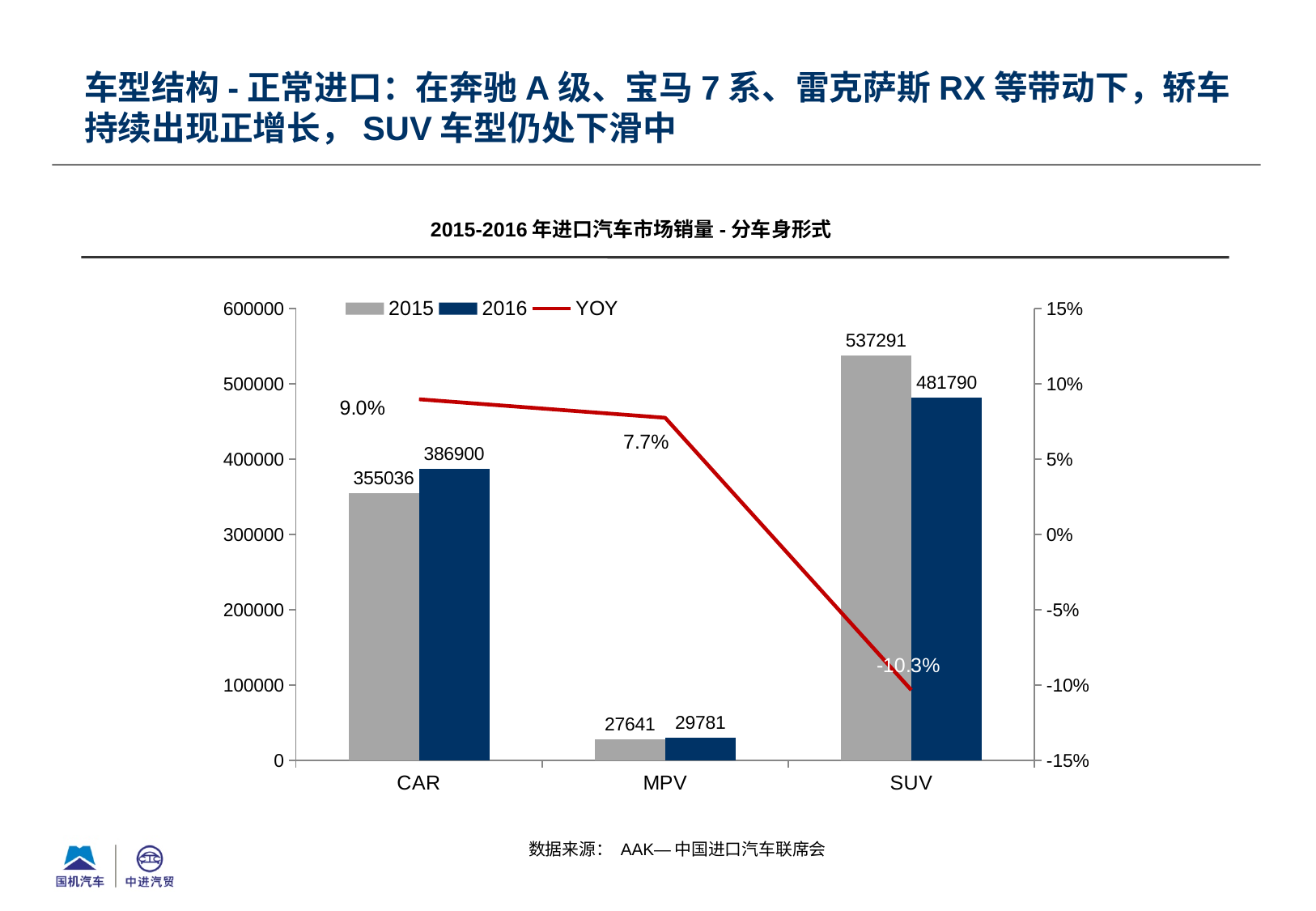

车型结构-正常进口：在奔驰A级、宝马7系、雷克萨斯RX等带动下，轿车持续出现正增长，SUV车型仍处下滑中
2015-2016年进口汽车市场销量-分车身形式

### Chart

| Category | 2015 | 2016 | YOY |
|---|---|---|---|
| CAR | 355036.0 | 386900.0 | 0.08974864520781009 |
| MPV | 27641.0 | 29781.0 | 0.07742122209760878 |
| SUV | 537291.0 | 481790.0 | -0.10329784046261727 |
数据来源： AAK—中国进口汽车联席会